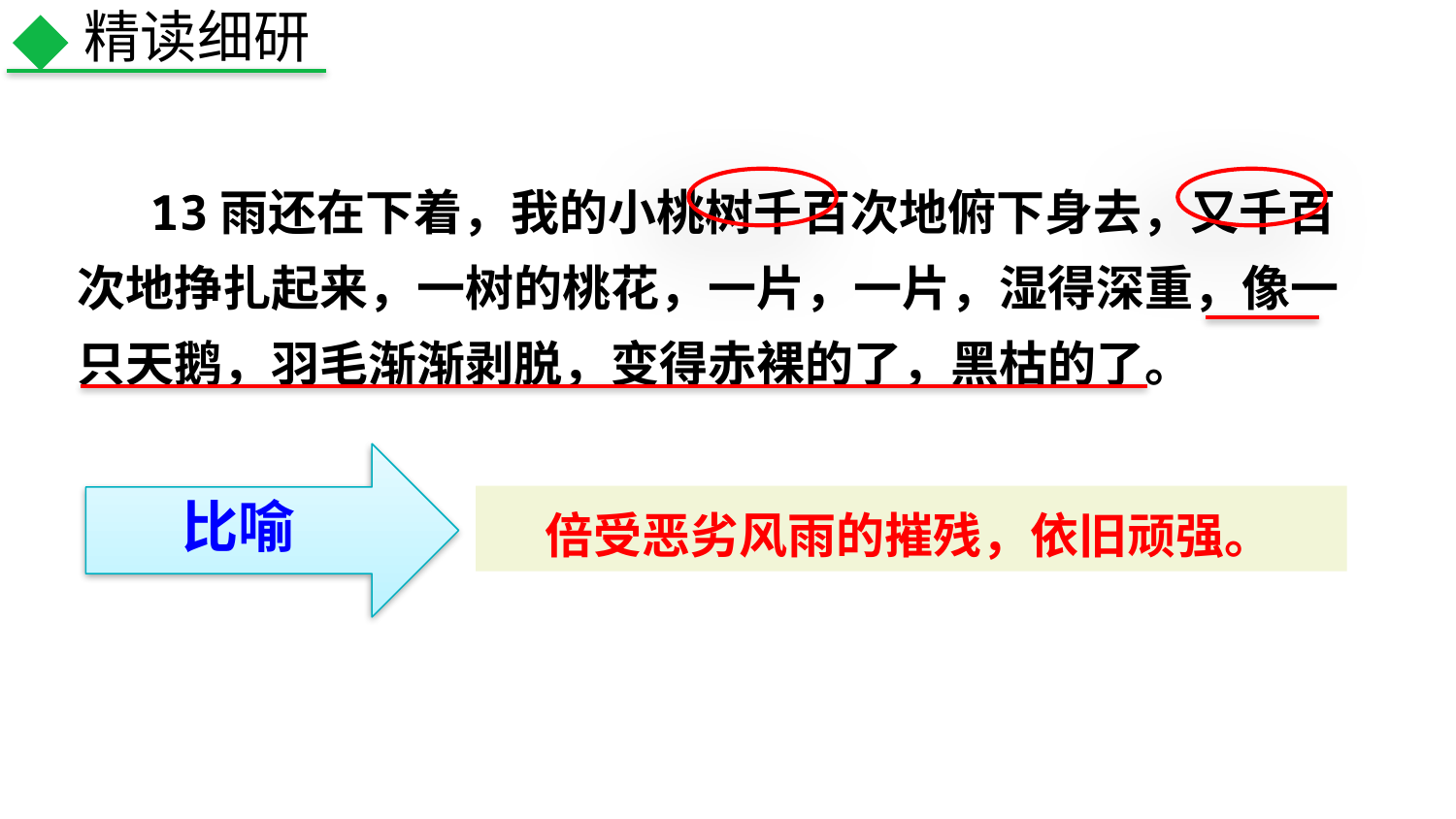

精读细研

13雨还在下着，我的小桃树千百次地俯下身去，又千百次地挣扎起来，一树的桃花，一片，一片，湿得深重，像一只天鹅，羽毛渐渐剥脱，变得赤裸的了，黑枯的了。

比喻
    倍受恶劣风雨的摧残，依旧顽强。